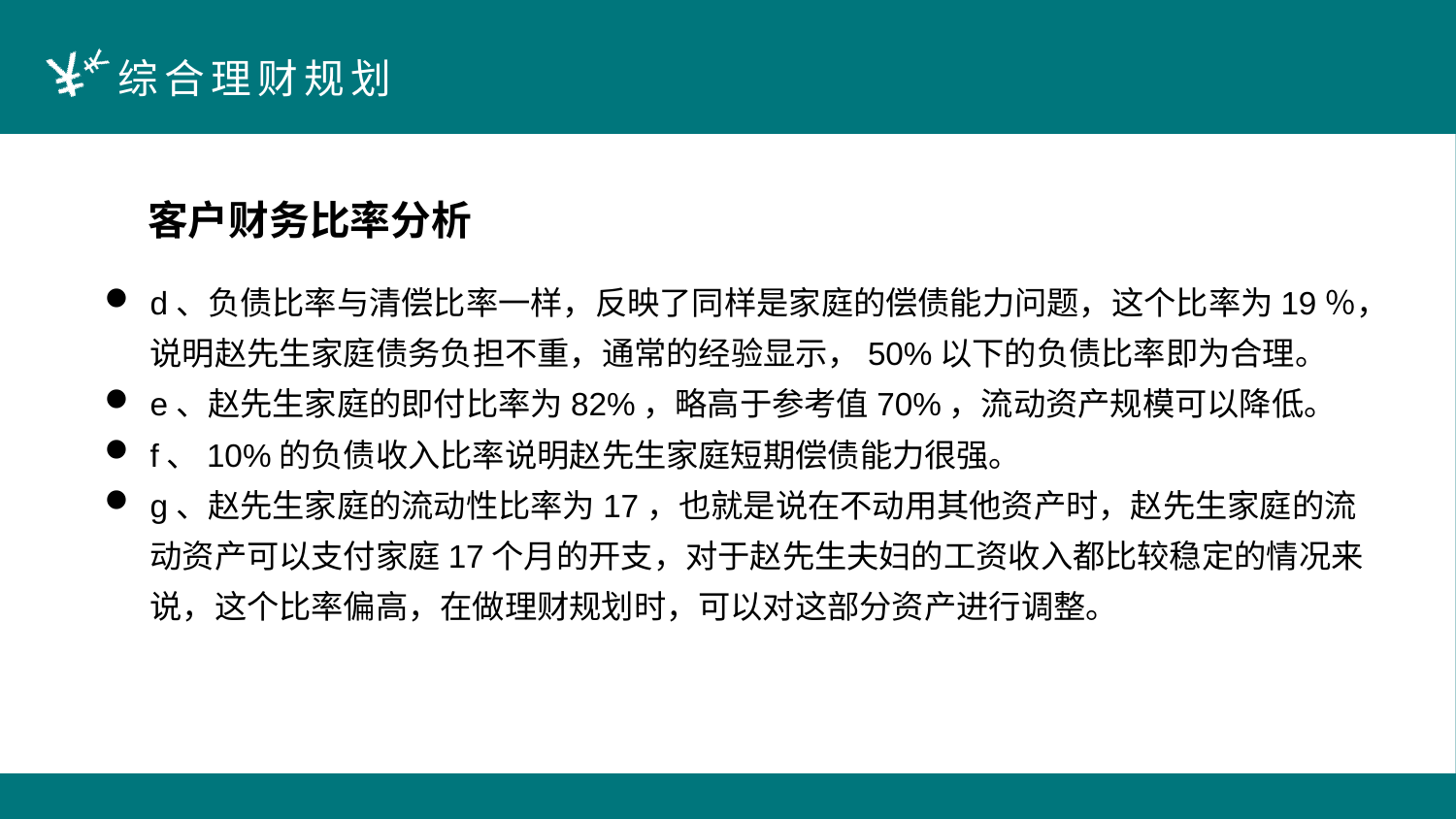

客户财务比率分析
d、负债比率与清偿比率一样，反映了同样是家庭的偿债能力问题，这个比率为19％，说明赵先生家庭债务负担不重，通常的经验显示，50%以下的负债比率即为合理。
e、赵先生家庭的即付比率为82%，略高于参考值70%，流动资产规模可以降低。
f、10%的负债收入比率说明赵先生家庭短期偿债能力很强。
g、赵先生家庭的流动性比率为17，也就是说在不动用其他资产时，赵先生家庭的流动资产可以支付家庭17个月的开支，对于赵先生夫妇的工资收入都比较稳定的情况来说，这个比率偏高，在做理财规划时，可以对这部分资产进行调整。